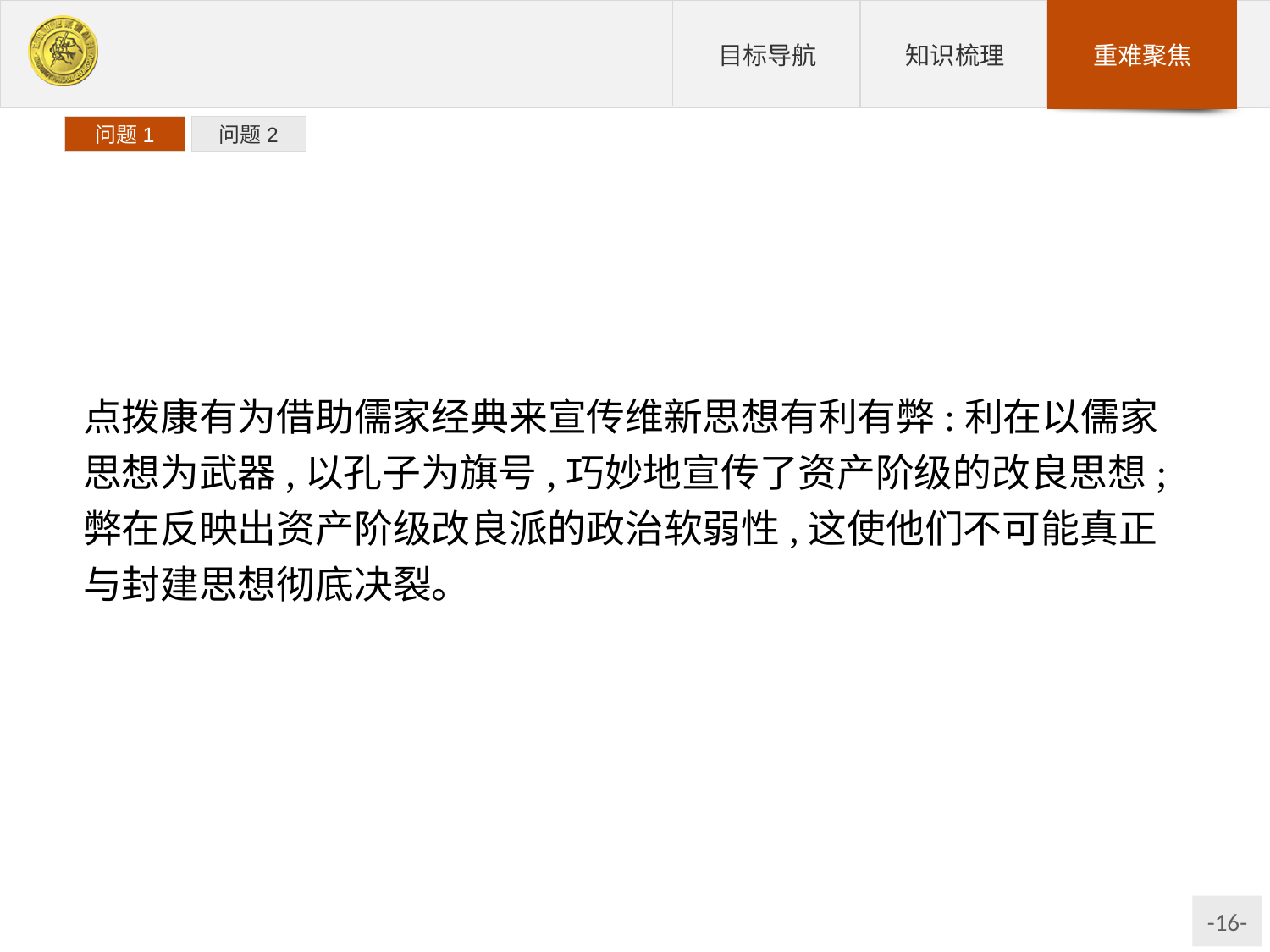

问题1
问题2
点拨康有为借助儒家经典来宣传维新思想有利有弊:利在以儒家思想为武器,以孔子为旗号,巧妙地宣传了资产阶级的改良思想;弊在反映出资产阶级改良派的政治软弱性,这使他们不可能真正与封建思想彻底决裂。